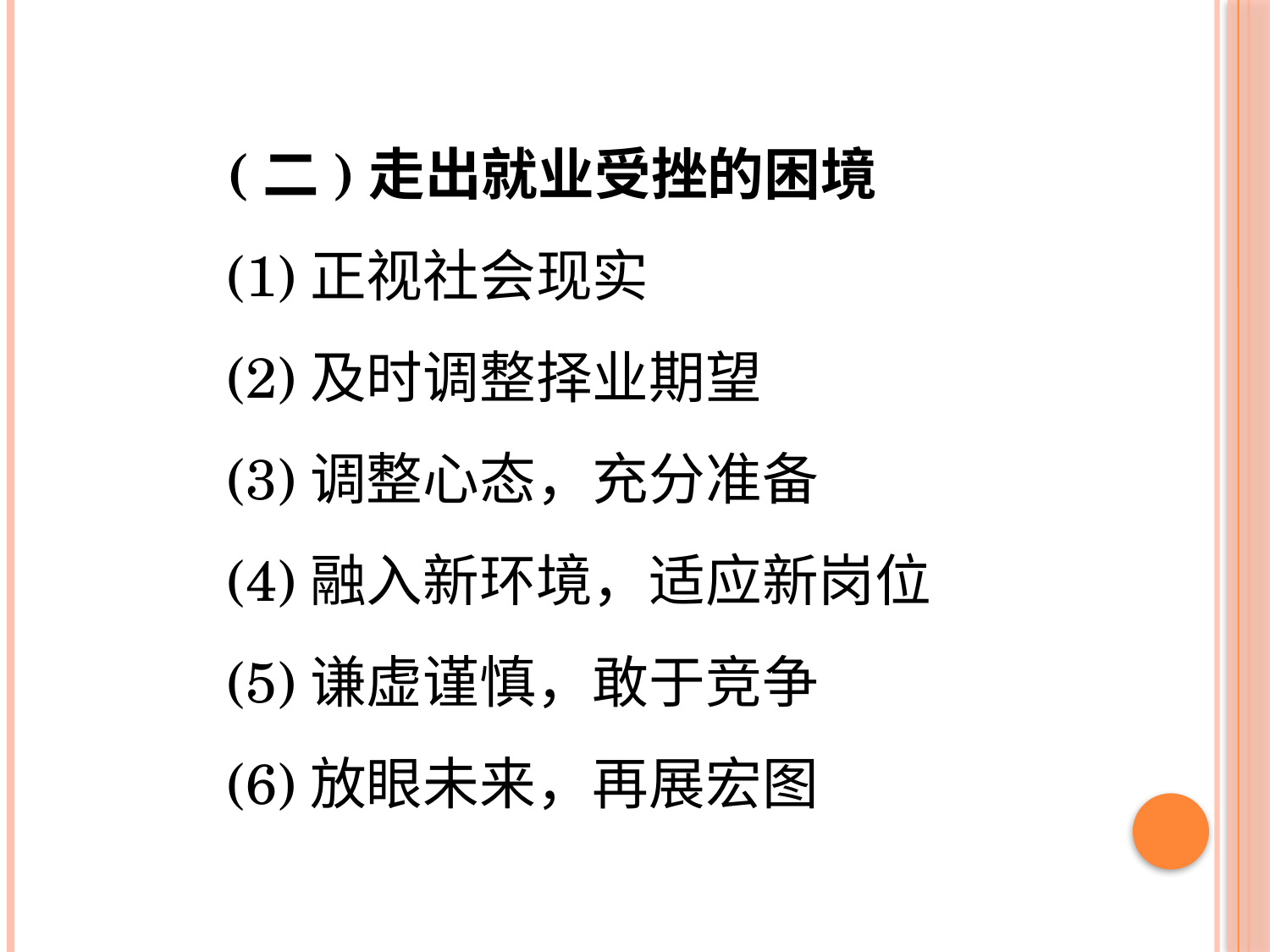

(二)走出就业受挫的困境
(1)正视社会现实
(2)及时调整择业期望
(3)调整心态，充分准备
(4)融入新环境，适应新岗位
(5)谦虚谨慎，敢于竞争
(6)放眼未来，再展宏图